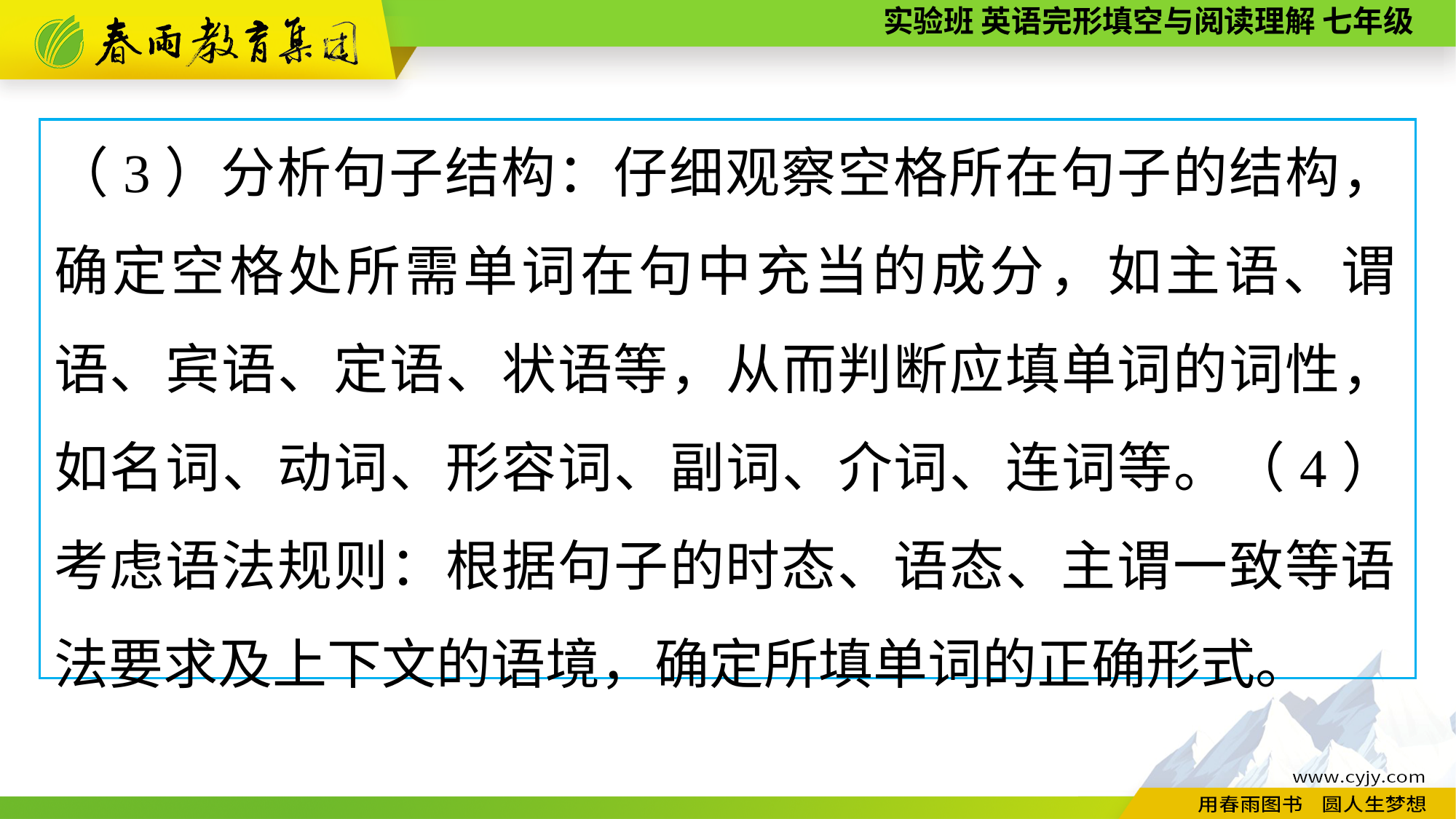

（3）分析句子结构：仔细观察空格所在句子的结构，确定空格处所需单词在句中充当的成分，如主语、谓语、宾语、定语、状语等，从而判断应填单词的词性，如名词、动词、形容词、副词、介词、连词等。（4）考虑语法规则：根据句子的时态、语态、主谓一致等语法要求及上下文的语境，确定所填单词的正确形式。